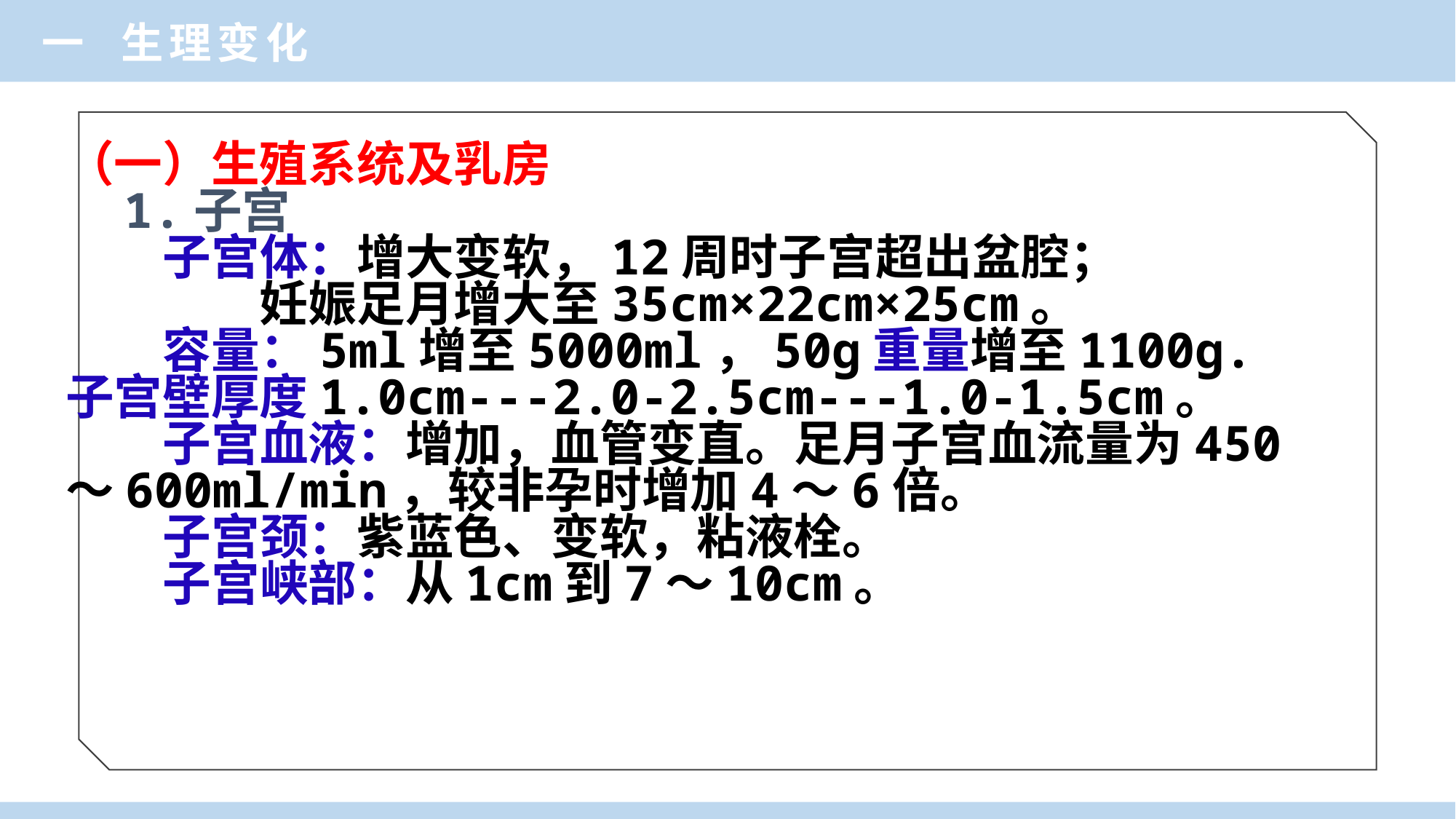

一  生理变化

（一）生殖系统及乳房
  1.子宫
　　子宫体：增大变软，12周时子宫超出盆腔；
　　　　妊娠足月增大至35cm×22cm×25cm。
　　容量：5ml增至5000ml，50g重量增至1100g.子宫壁厚度1.0cm---2.0-2.5cm---1.0-1.5cm。
　　子宫血液：增加，血管变直。足月子宫血流量为450～600ml/min，较非孕时增加4～6倍。
　　子宫颈：紫蓝色、变软，粘液栓。
　　子宫峡部：从1cm到7～10cm。